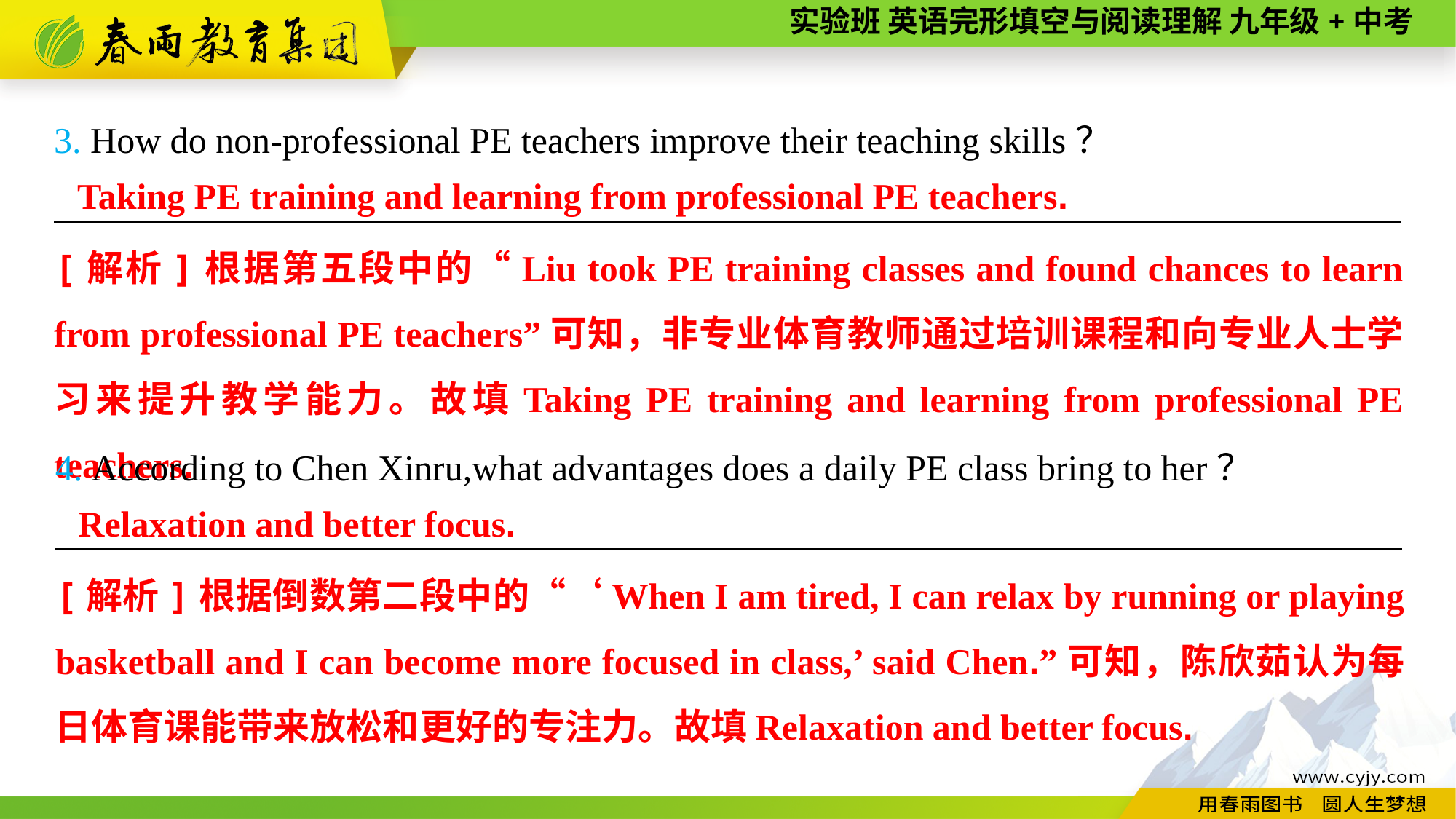

3. How do non-professional PE teachers improve their teaching skills？
__________________________________________________________________________
 Taking PE training and learning from professional PE teachers.
[解析]根据第五段中的“Liu took PE training classes and found chances to learn from professional PE teachers”可知，非专业体育教师通过培训课程和向专业人士学习来提升教学能力。故填Taking PE training and learning from professional PE teachers.
4. According to Chen Xinru,what advantages does a daily PE class bring to her？
__________________________________________________________________________
 Relaxation and better focus.
[解析]根据倒数第二段中的“‘When I am tired, I can relax by running or playing basketball and I can become more focused in class,’ said Chen.”可知，陈欣茹认为每日体育课能带来放松和更好的专注力。故填Relaxation and better focus.